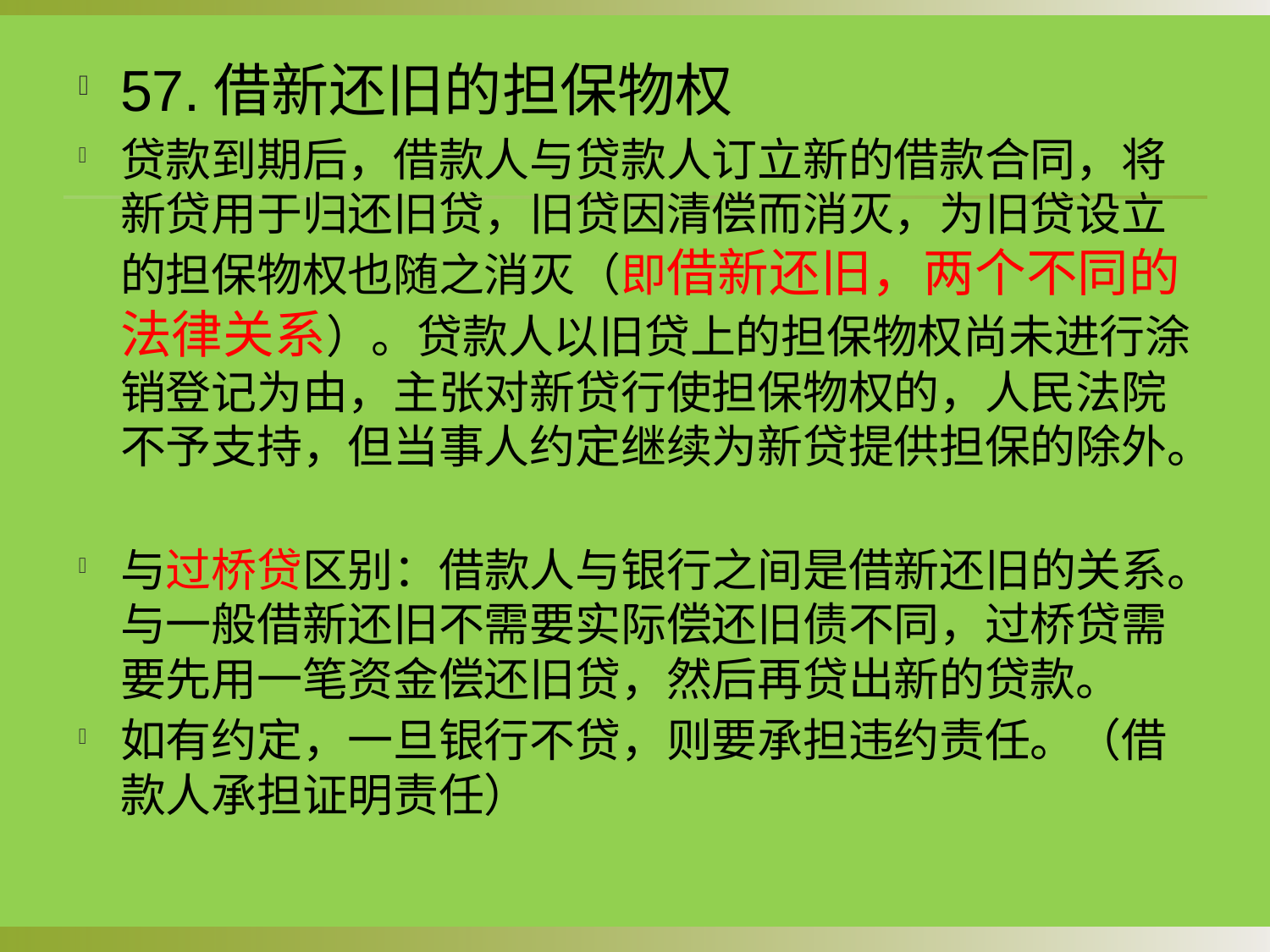

57.借新还旧的担保物权
贷款到期后，借款人与贷款人订立新的借款合同，将新贷用于归还旧贷，旧贷因清偿而消灭，为旧贷设立的担保物权也随之消灭（即借新还旧，两个不同的法律关系）。贷款人以旧贷上的担保物权尚未进行涂销登记为由，主张对新贷行使担保物权的，人民法院不予支持，但当事人约定继续为新贷提供担保的除外。

与过桥贷区别：借款人与银行之间是借新还旧的关系。与一般借新还旧不需要实际偿还旧债不同，过桥贷需要先用一笔资金偿还旧贷，然后再贷出新的贷款。
如有约定，一旦银行不贷，则要承担违约责任。（借款人承担证明责任）